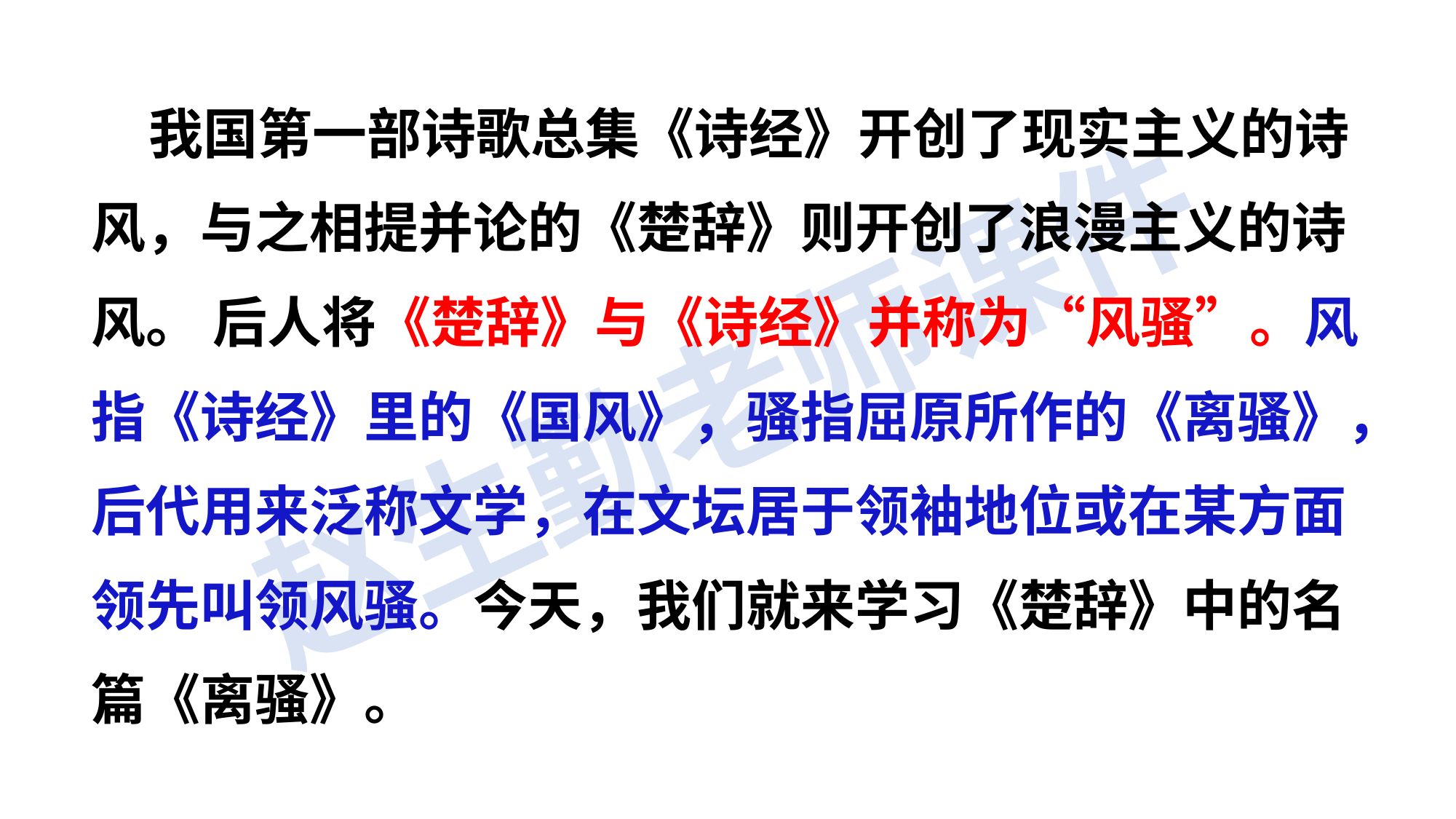

我国第一部诗歌总集《诗经》开创了现实主义的诗风，与之相提并论的《楚辞》则开创了浪漫主义的诗风。 后人将《楚辞》与《诗经》并称为“风骚”。风指《诗经》里的《国风》，骚指屈原所作的《离骚》，后代用来泛称文学，在文坛居于领袖地位或在某方面领先叫领风骚。今天，我们就来学习《楚辞》中的名篇《离骚》。